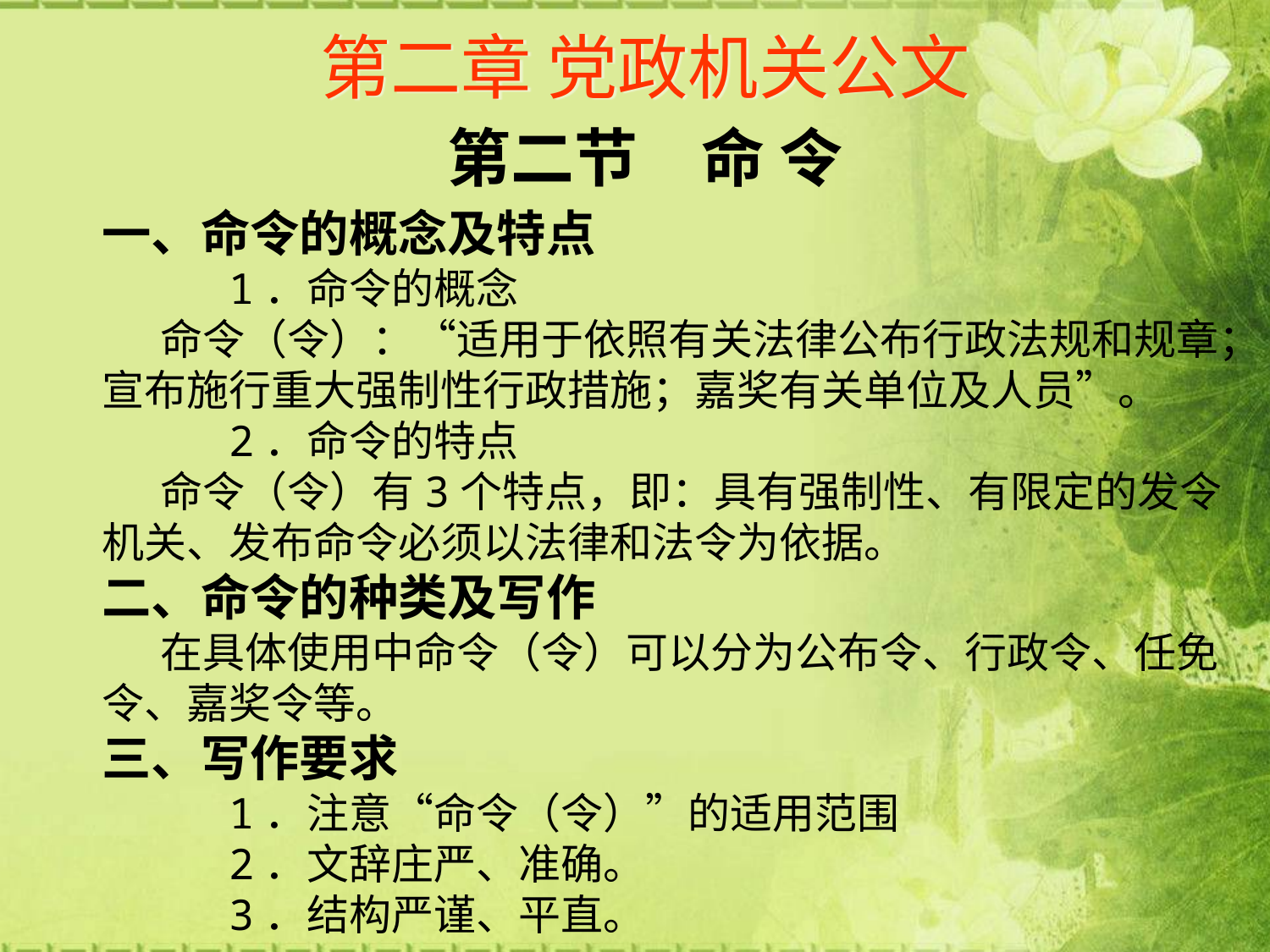

# 第二章 党政机关公文
第二节　命 令
一、命令的概念及特点
     1．命令的概念
     命令（令）：“适用于依照有关法律公布行政法规和规章；宣布施行重大强制性行政措施；嘉奖有关单位及人员”。
     2．命令的特点
     命令（令）有3个特点，即：具有强制性、有限定的发令机关、发布命令必须以法律和法令为依据。
二、命令的种类及写作
     在具体使用中命令（令）可以分为公布令、行政令、任免令、嘉奖令等。
三、写作要求
     1．注意“命令（令）”的适用范围
     2．文辞庄严、准确。
     3．结构严谨、平直。